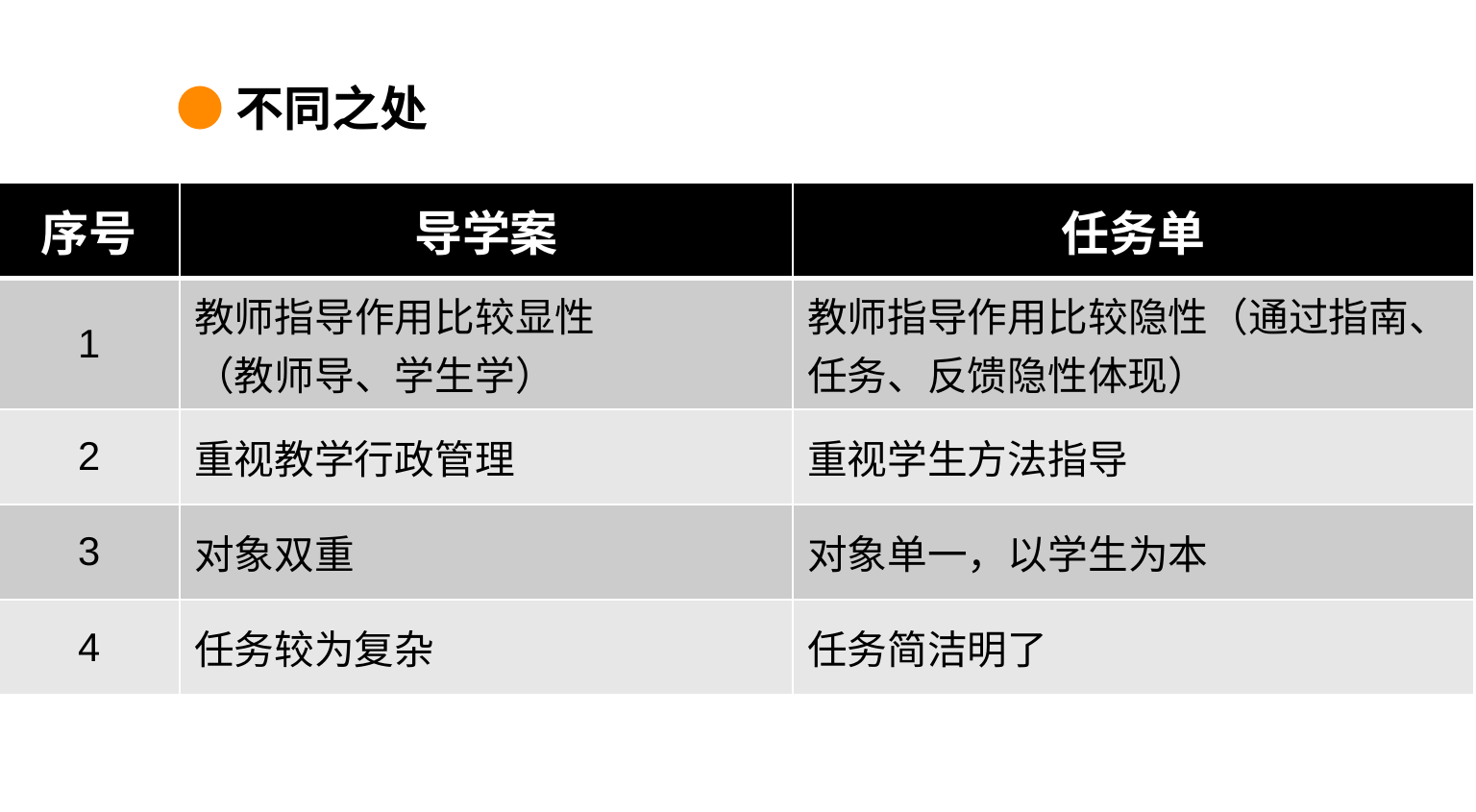

●不同之处
| 序号 | 导学案 | 任务单 |
| --- | --- | --- |
| 1 | 教师指导作用比较显性 （教师导、学生学） | 教师指导作用比较隐性（通过指南、任务、反馈隐性体现） |
| 2 | 重视教学行政管理 | 重视学生方法指导 |
| 3 | 对象双重 | 对象单一，以学生为本 |
| 4 | 任务较为复杂 | 任务简洁明了 |